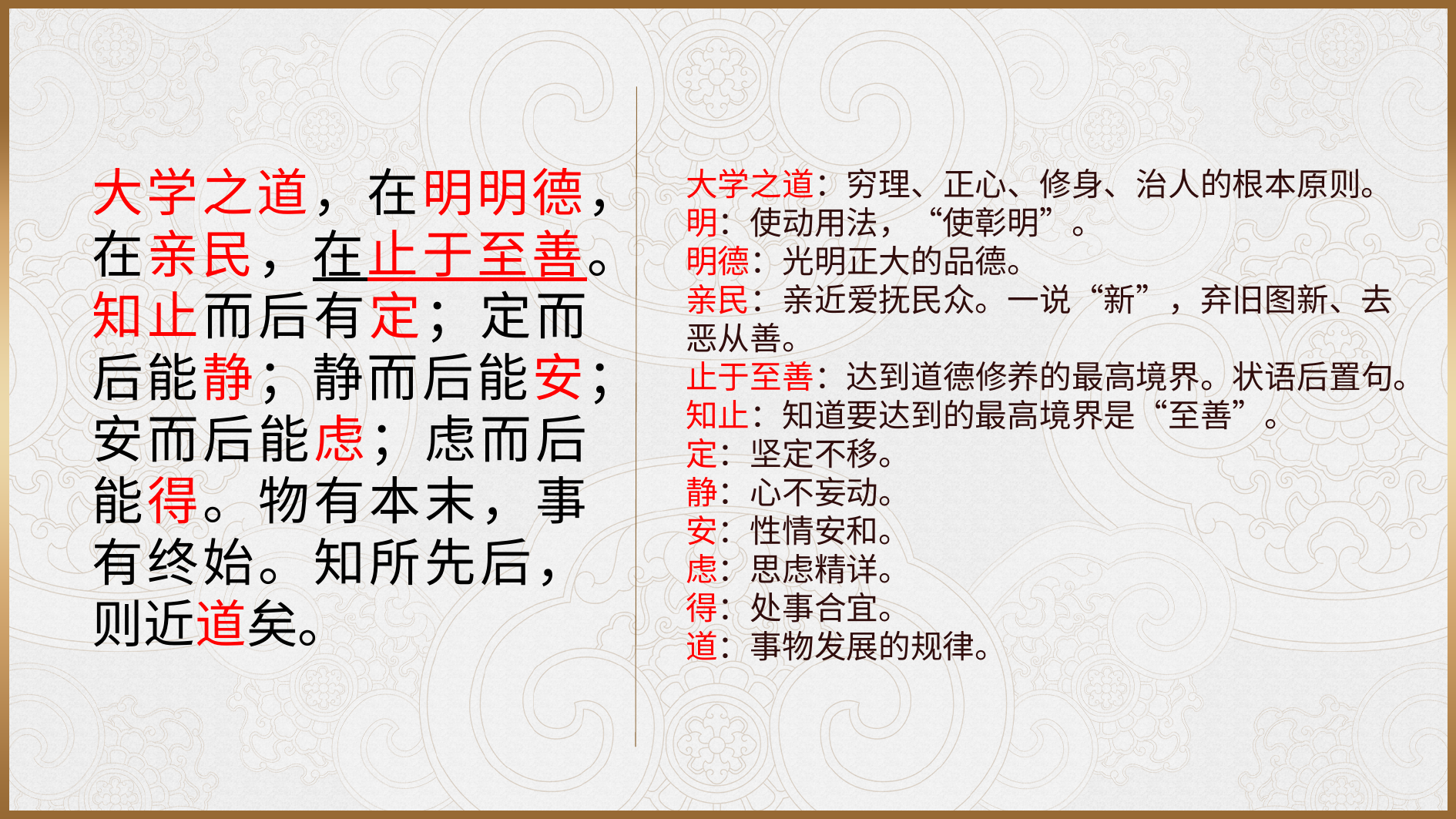

大学之道，在明明德，在亲民，在止于至善。知止而后有定；定而后能静；静而后能安；安而后能虑；虑而后能得。物有本末，事有终始。知所先后，则近道矣。
大学之道：穷理、正心、修身、治人的根本原则。
明：使动用法，“使彰明”。
明德：光明正大的品德。
亲民：亲近爱抚民众。一说“新”，弃旧图新、去恶从善。
止于至善：达到道德修养的最高境界。状语后置句。
知止：知道要达到的最高境界是“至善”。
定：坚定不移。
静：心不妄动。
安：性情安和。
虑：思虑精详。
得：处事合宜。
道：事物发展的规律。